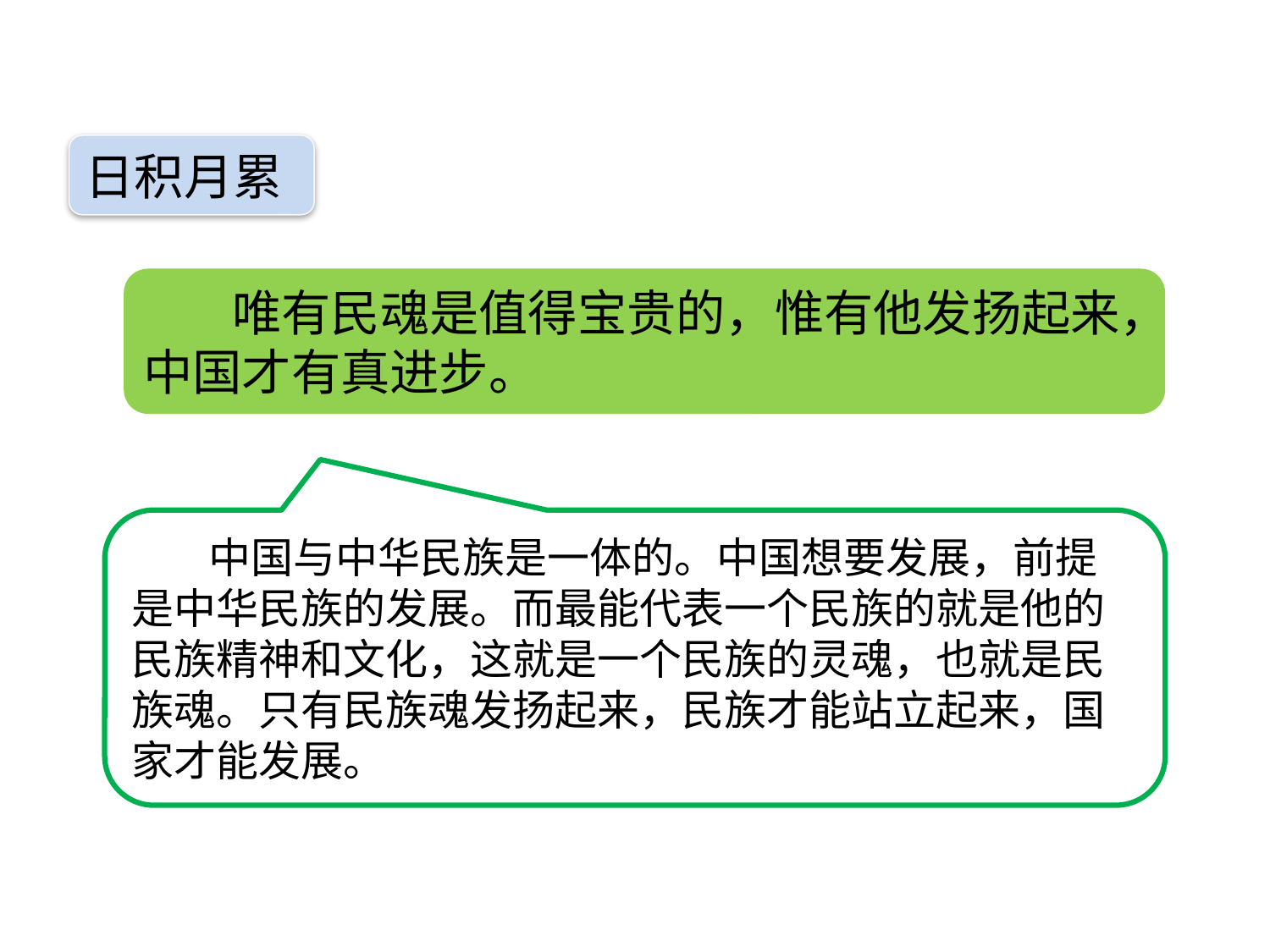

日积月累
       唯有民魂是值得宝贵的，惟有他发扬起来，中国才有真进步。
       中国与中华民族是一体的。中国想要发展，前提是中华民族的发展。而最能代表一个民族的就是他的民族精神和文化，这就是一个民族的灵魂，也就是民族魂。只有民族魂发扬起来，民族才能站立起来，国家才能发展。